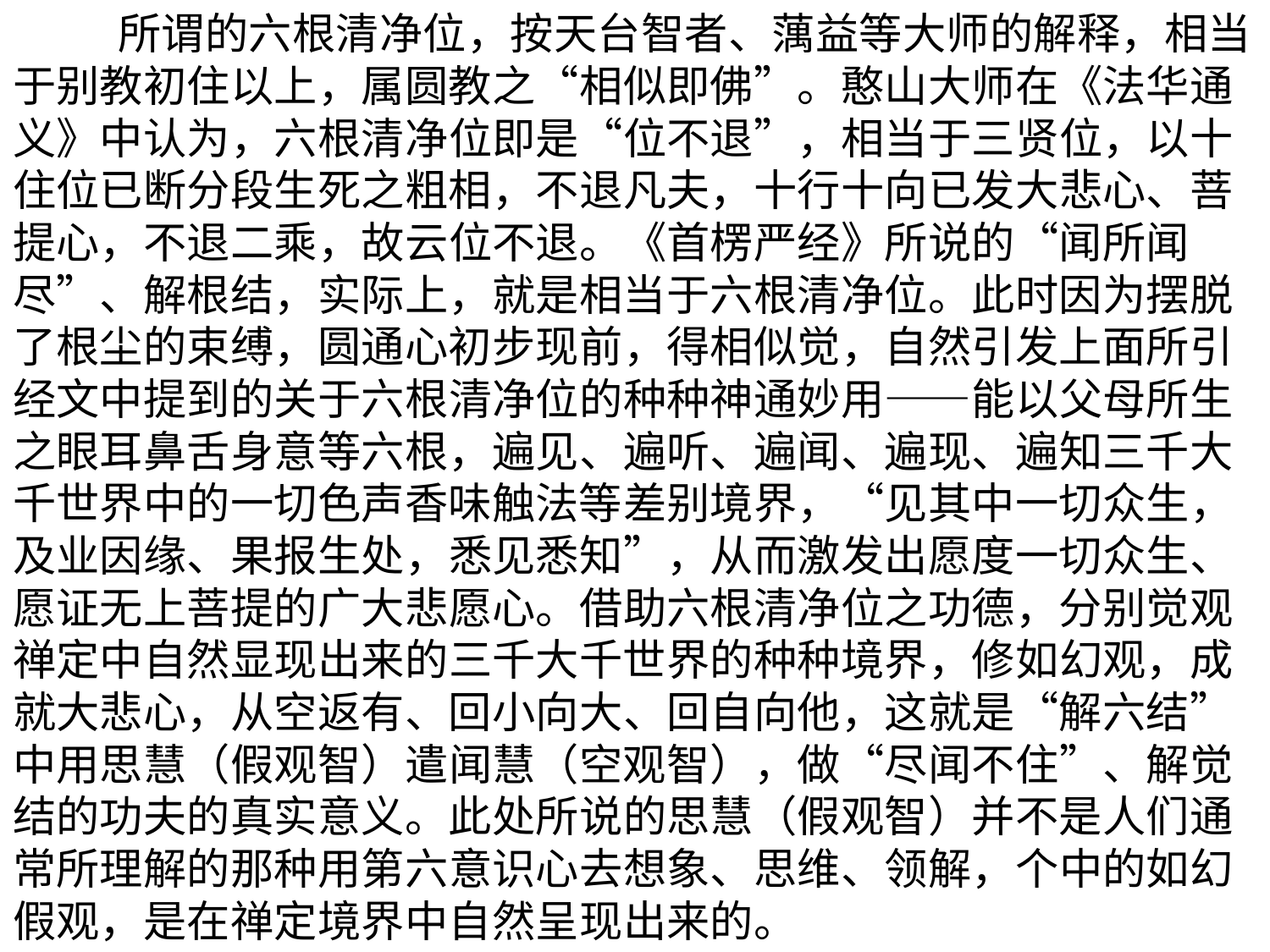

所谓的六根清净位，按天台智者、蕅益等大师的解释，相当于别教初住以上，属圆教之“相似即佛”。憨山大师在《法华通义》中认为，六根清净位即是“位不退”，相当于三贤位，以十住位已断分段生死之粗相，不退凡夫，十行十向已发大悲心、菩提心，不退二乘，故云位不退。《首楞严经》所说的“闻所闻尽”、解根结，实际上，就是相当于六根清净位。此时因为摆脱了根尘的束缚，圆通心初步现前，得相似觉，自然引发上面所引经文中提到的关于六根清净位的种种神通妙用——能以父母所生之眼耳鼻舌身意等六根，遍见、遍听、遍闻、遍现、遍知三千大千世界中的一切色声香味触法等差别境界，“见其中一切众生，及业因缘、果报生处，悉见悉知”，从而激发出愿度一切众生、愿证无上菩提的广大悲愿心。借助六根清净位之功德，分别觉观禅定中自然显现出来的三千大千世界的种种境界，修如幻观，成就大悲心，从空返有、回小向大、回自向他，这就是“解六结”中用思慧（假观智）遣闻慧（空观智），做“尽闻不住”、解觉结的功夫的真实意义。此处所说的思慧（假观智）并不是人们通常所理解的那种用第六意识心去想象、思维、领解，个中的如幻假观，是在禅定境界中自然呈现出来的。